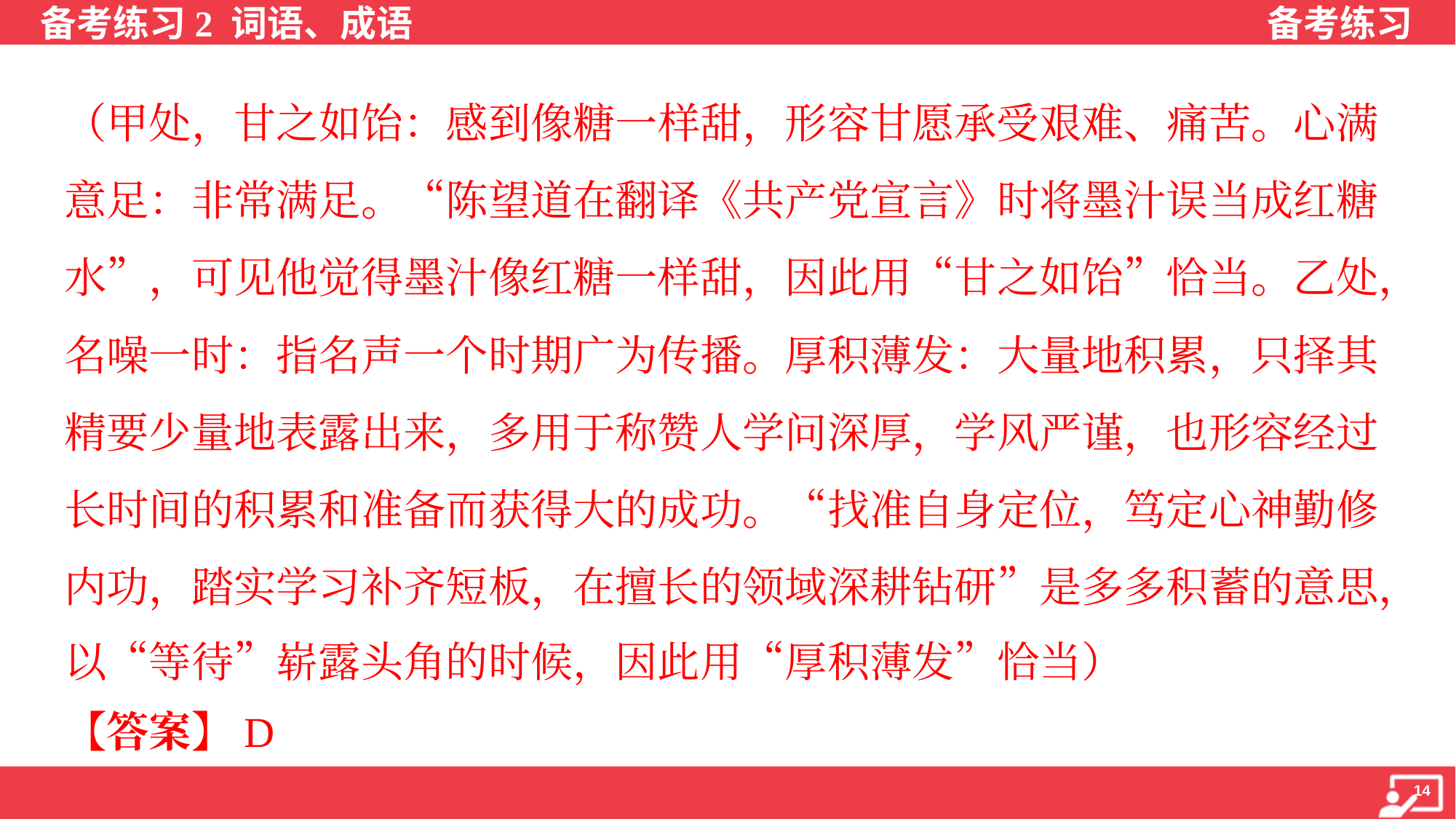

（甲处，甘之如饴：感到像糖一样甜，形容甘愿承受艰难、痛苦。心满
意足：非常满足。“陈望道在翻译《共产党宣言》时将墨汁误当成红糖
水”，可见他觉得墨汁像红糖一样甜，因此用“甘之如饴”恰当。乙处，
名噪一时：指名声一个时期广为传播。厚积薄发：大量地积累，只择其
精要少量地表露出来，多用于称赞人学问深厚，学风严谨，也形容经过
长时间的积累和准备而获得大的成功。“找准自身定位，笃定心神勤修
内功，踏实学习补齐短板，在擅长的领域深耕钻研”是多多积蓄的意思，
以“等待”崭露头角的时候，因此用“厚积薄发”恰当）
【答案】D